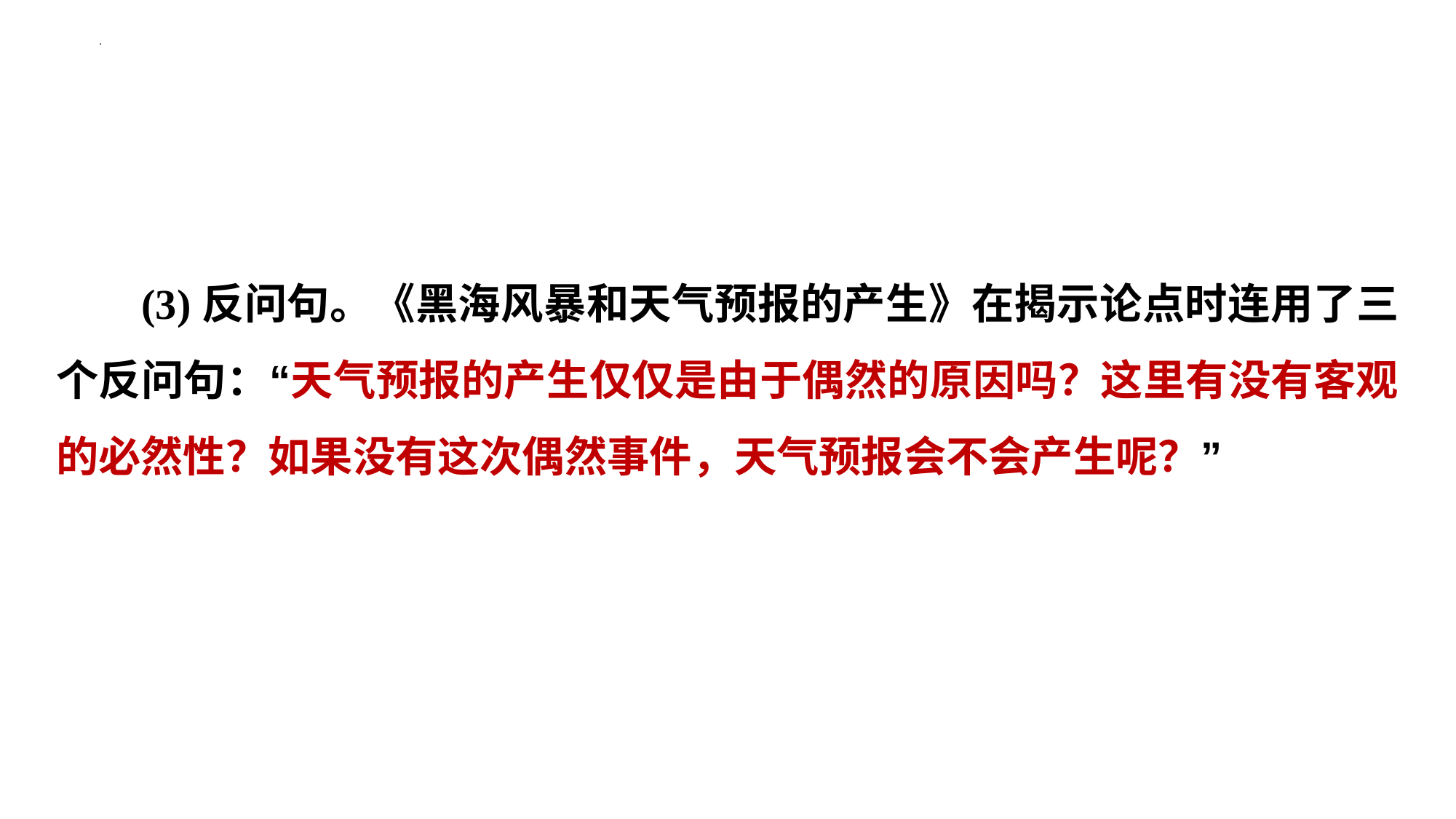

(3)反问句。《黑海风暴和天气预报的产生》在揭示论点时连用了三个反问句：“天气预报的产生仅仅是由于偶然的原因吗？这里有没有客观的必然性？如果没有这次偶然事件，天气预报会不会产生呢？”